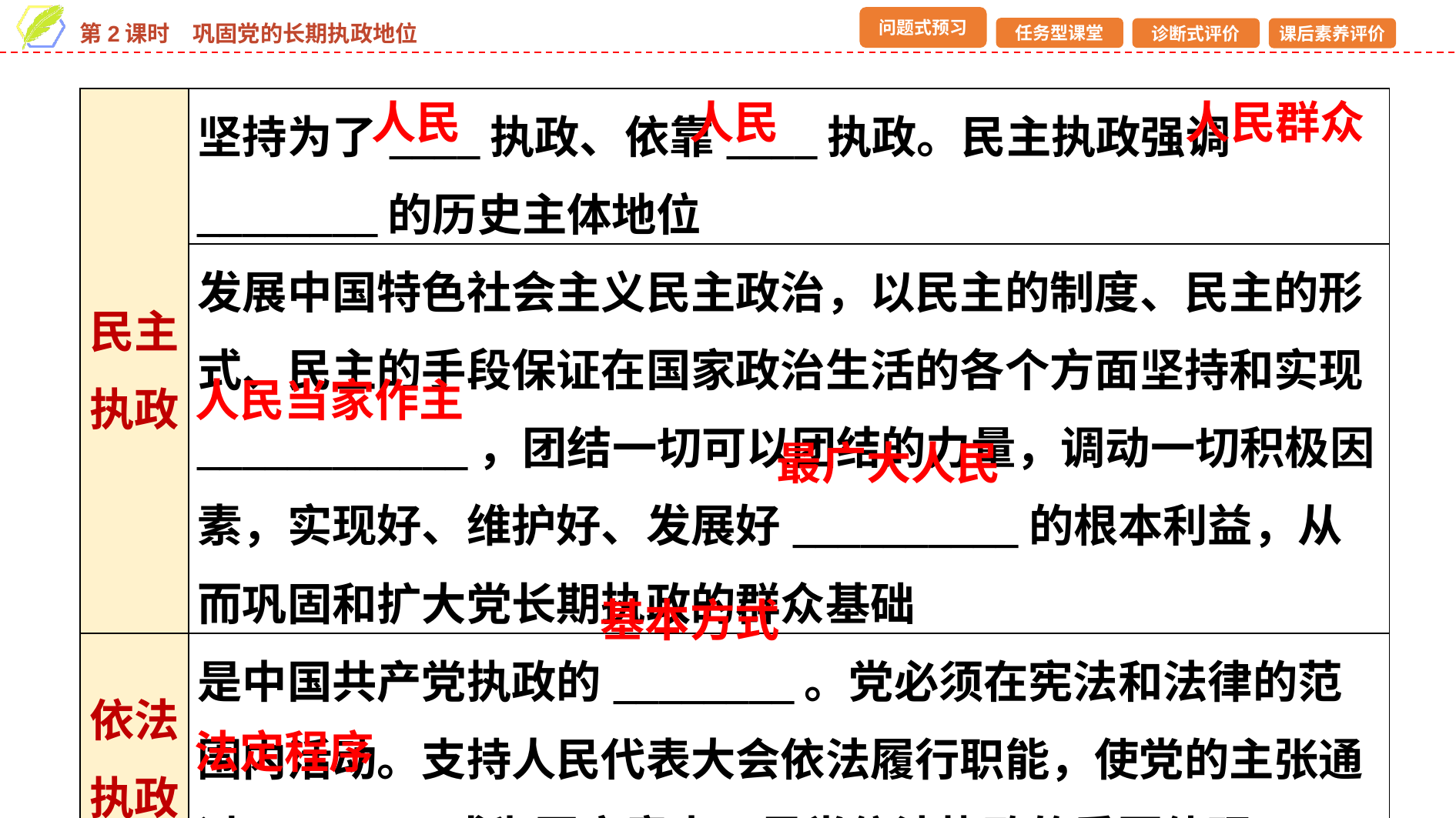

| 民主 执政 | 坚持为了\_\_\_\_执政、依靠\_\_\_\_执政。民主执政强调\_\_\_\_\_\_\_\_的历史主体地位 |
| --- | --- |
|  | 发展中国特色社会主义民主政治，以民主的制度、民主的形式、民主的手段保证在国家政治生活的各个方面坚持和实现\_\_\_\_\_\_\_\_\_\_\_\_，团结一切可以团结的力量，调动一切积极因素，实现好、维护好、发展好\_\_\_\_\_\_\_\_\_\_的根本利益，从而巩固和扩大党长期执政的群众基础 |
| 依法 执政 | 是中国共产党执政的\_\_\_\_\_\_\_\_。党必须在宪法和法律的范围内活动。支持人民代表大会依法履行职能，使党的主张通过\_\_\_\_\_\_\_\_成为国家意志，是党依法执政的重要体现 |
人民
人民
人民群众
人民当家作主
最广大人民
基本方式
法定程序